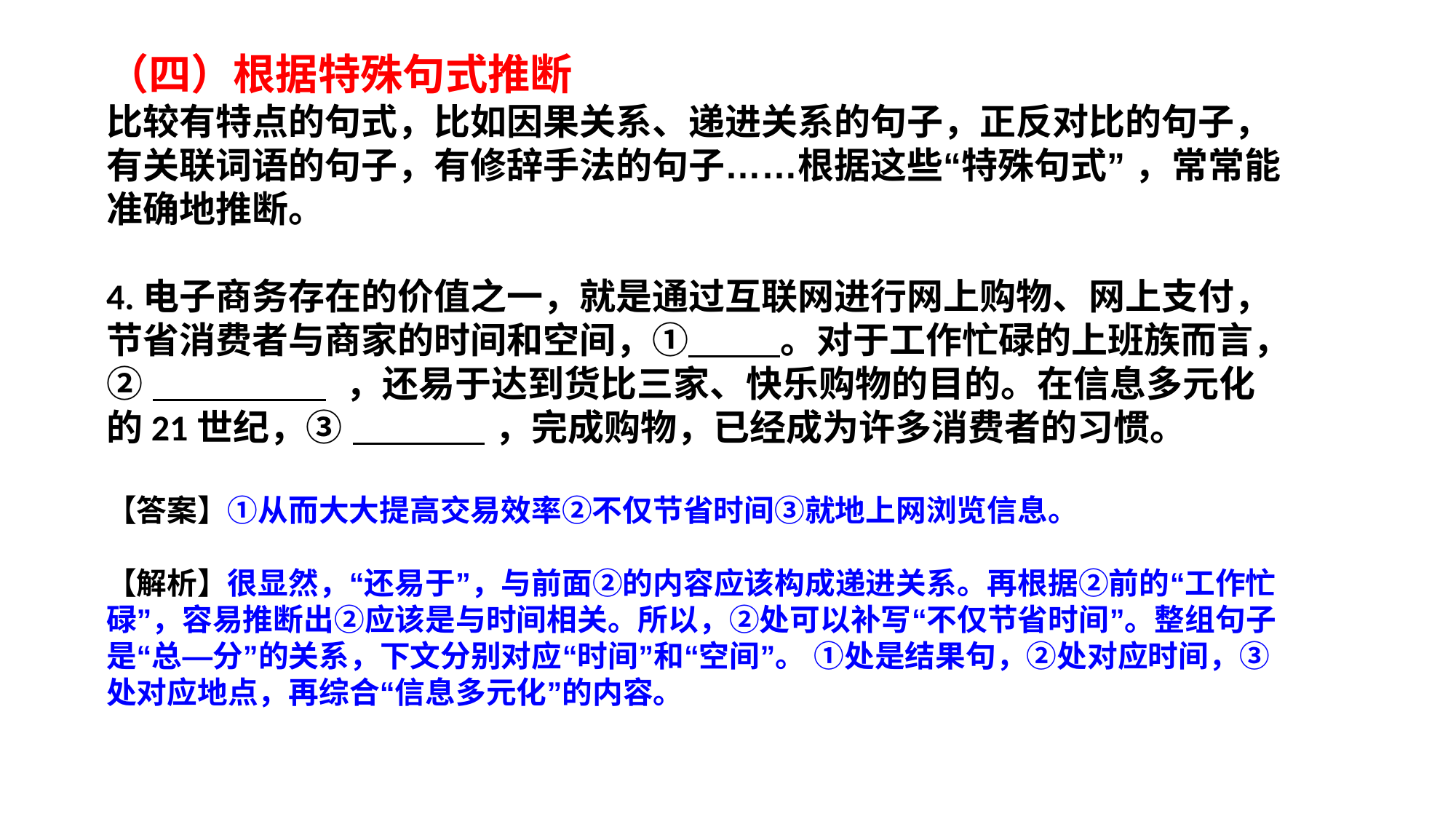

（四）根据特殊句式推断
比较有特点的句式，比如因果关系、递进关系的句子，正反对比的句子，有关联词语的句子，有修辞手法的句子……根据这些“特殊句式” ，常常能准确地推断。

4.电子商务存在的价值之一，就是通过互联网进行网上购物、网上支付，节省消费者与商家的时间和空间，①         。对于工作忙碌的上班族而言， ②                    ，还易于达到货比三家、快乐购物的目的。在信息多元化的21世纪，③               ，完成购物，已经成为许多消费者的习惯。

【答案】①从而大大提高交易效率②不仅节省时间③就地上网浏览信息。

【解析】很显然，“还易于”，与前面②的内容应该构成递进关系。再根据②前的“工作忙碌”，容易推断出②应该是与时间相关。所以，②处可以补写“不仅节省时间”。整组句子是“总—分”的关系，下文分别对应“时间”和“空间”。 ①处是结果句，②处对应时间，③处对应地点，再综合“信息多元化”的内容。